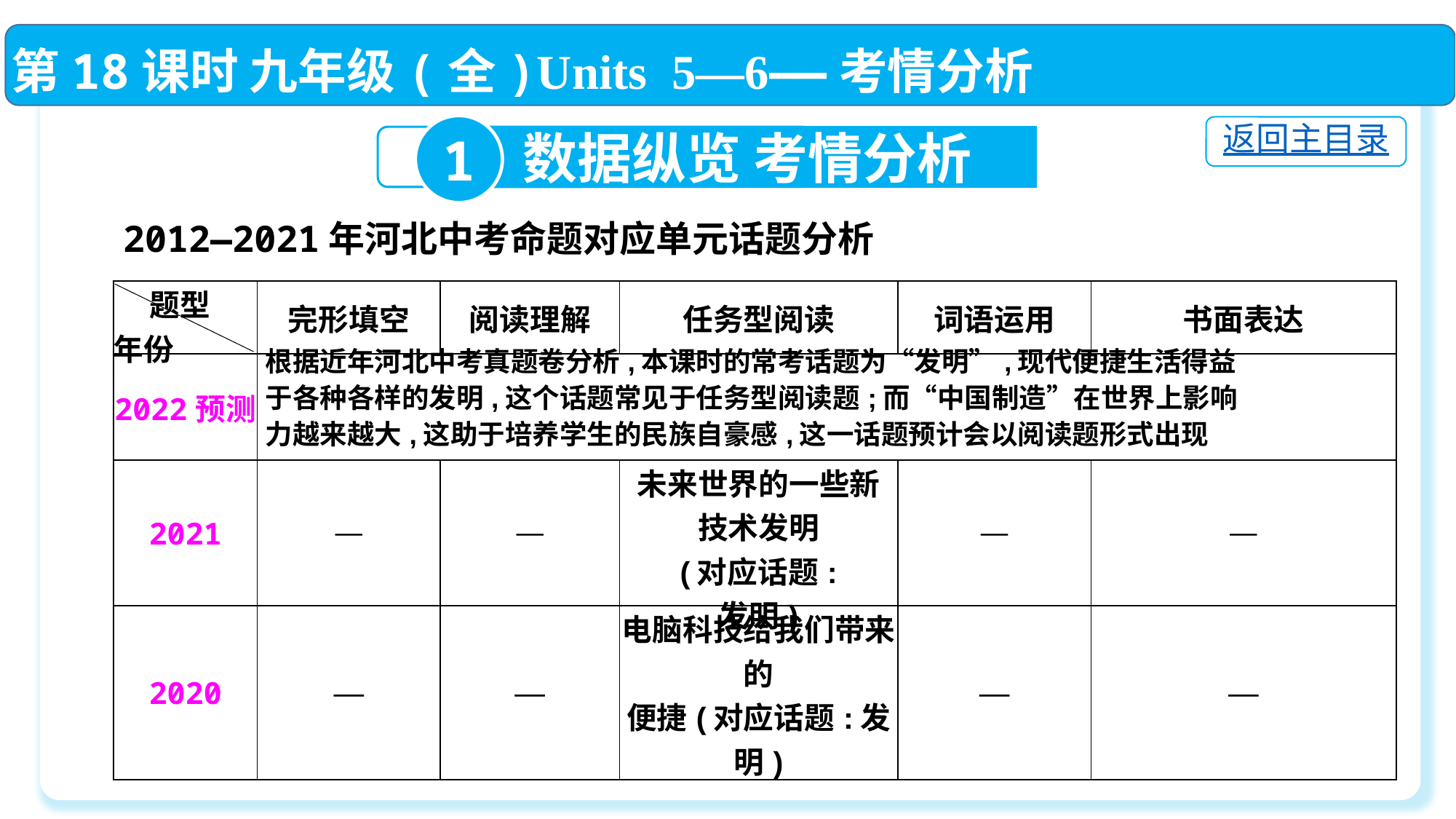

第18课时 九年级(全)Units  5—6——考情分析

1
返回主目录
数据纵览 考情分析

2012—2021年河北中考命题对应单元话题分析
| 题型 年份 | 完形填空 | 阅读理解 | 任务型阅读 | 词语运用 | 书面表达 |
| --- | --- | --- | --- | --- | --- |
| 2022预测 | 根据近年河北中考真题卷分析,本课时的常考话题为“发明”,现代便捷生活得益 于各种各样的发明,这个话题常见于任务型阅读题;而“中国制造”在世界上影响 力越来越大,这助于培养学生的民族自豪感,这一话题预计会以阅读题形式出现 |  |  |  |  |
| 2021 | — | — | 未来世界的一些新技术发明 (对应话题: 发明) | — | — |
| 2020 | — | — | 电脑科技给我们带来的 便捷(对应话题:发明) | — | — |